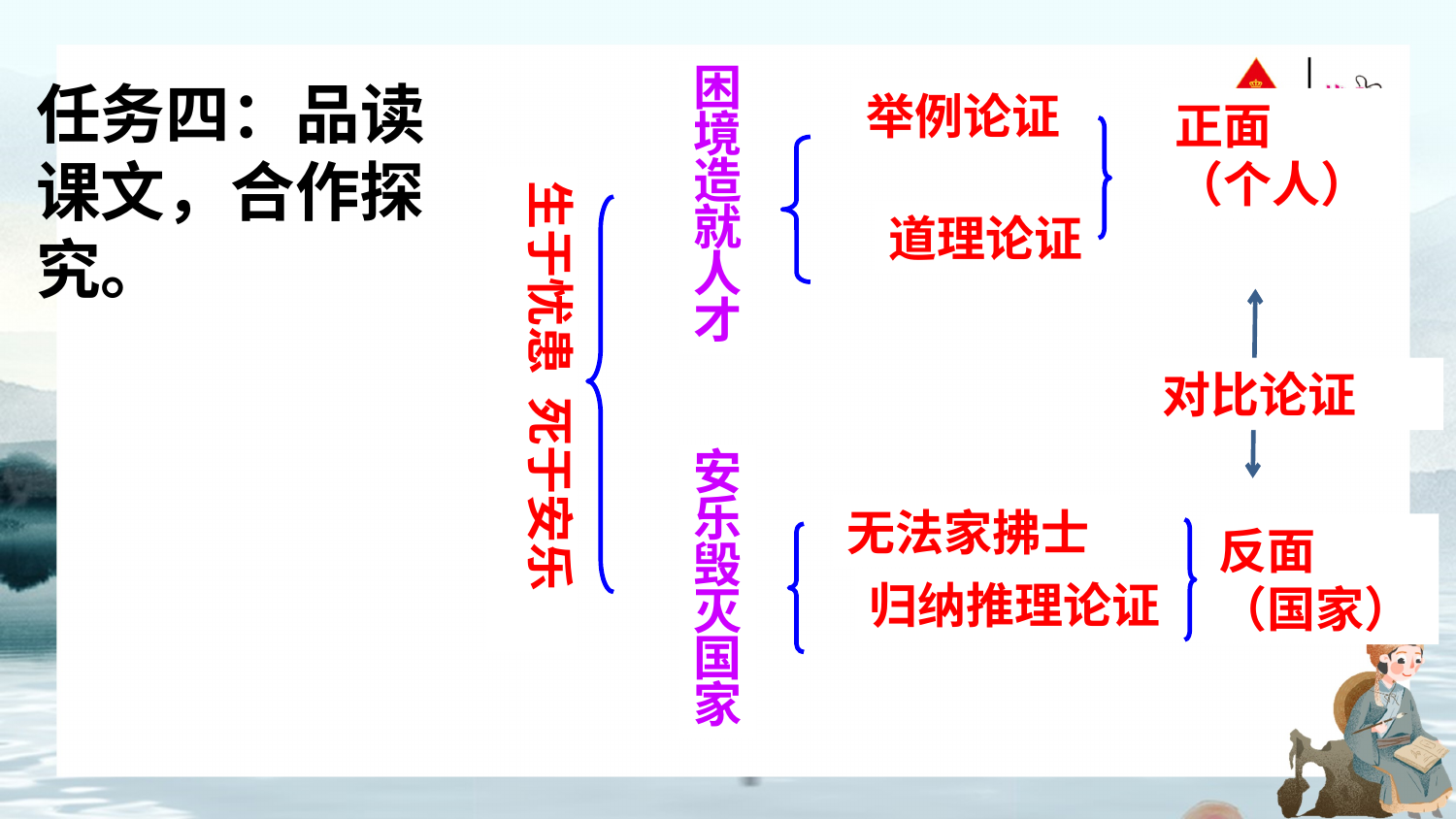

困
境
造
就
人
才
任务四：品读课文，合作探究。
举例论证
正面
（个人）

生于忧患  死于安乐

道理论证

对比论证
安
乐
毁
灭
国
家
无法家拂士
反面
（国家）

归纳推理论证